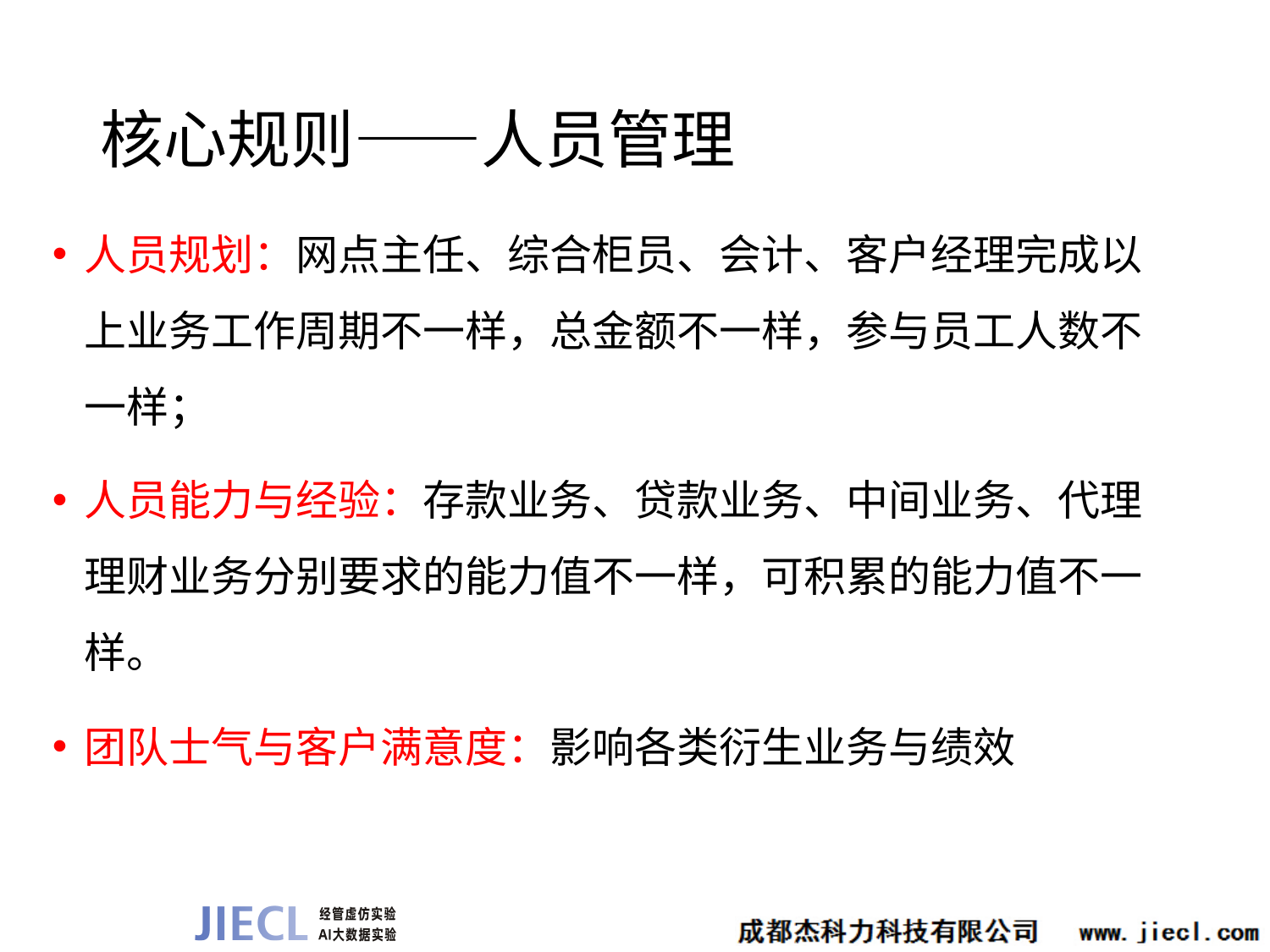

# 核心规则——人员管理
人员规划：网点主任、综合柜员、会计、客户经理完成以上业务工作周期不一样，总金额不一样，参与员工人数不一样；
人员能力与经验：存款业务、贷款业务、中间业务、代理理财业务分别要求的能力值不一样，可积累的能力值不一样。
团队士气与客户满意度：影响各类衍生业务与绩效